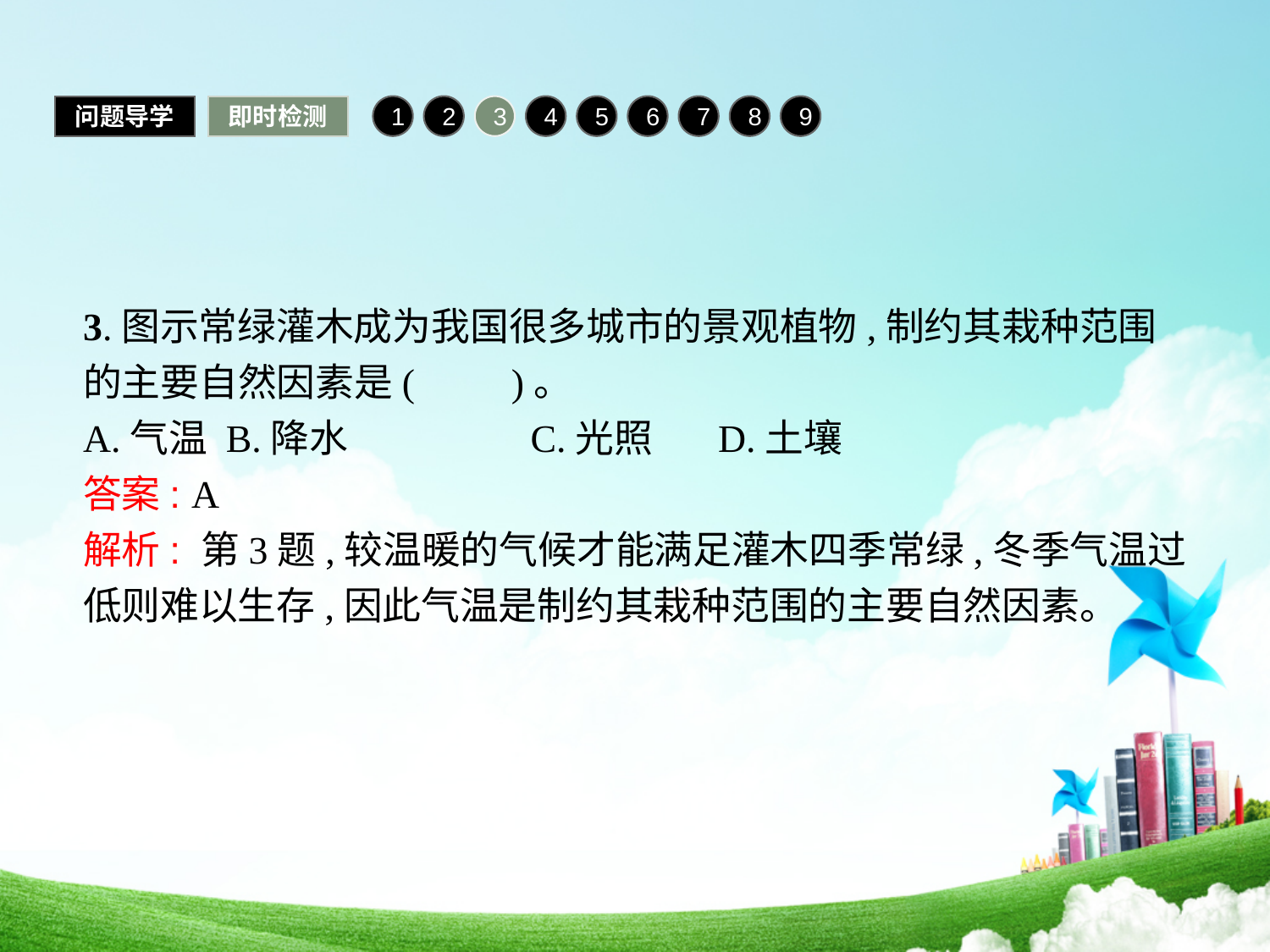

问题导学
即时检测
1
2
3
4
5
6
7
8
9
3.图示常绿灌木成为我国很多城市的景观植物,制约其栽种范围的主要自然因素是(　　)。
A.气温	B.降水		C.光照	D.土壤
答案: A
解析: 第3题,较温暖的气候才能满足灌木四季常绿,冬季气温过低则难以生存,因此气温是制约其栽种范围的主要自然因素。